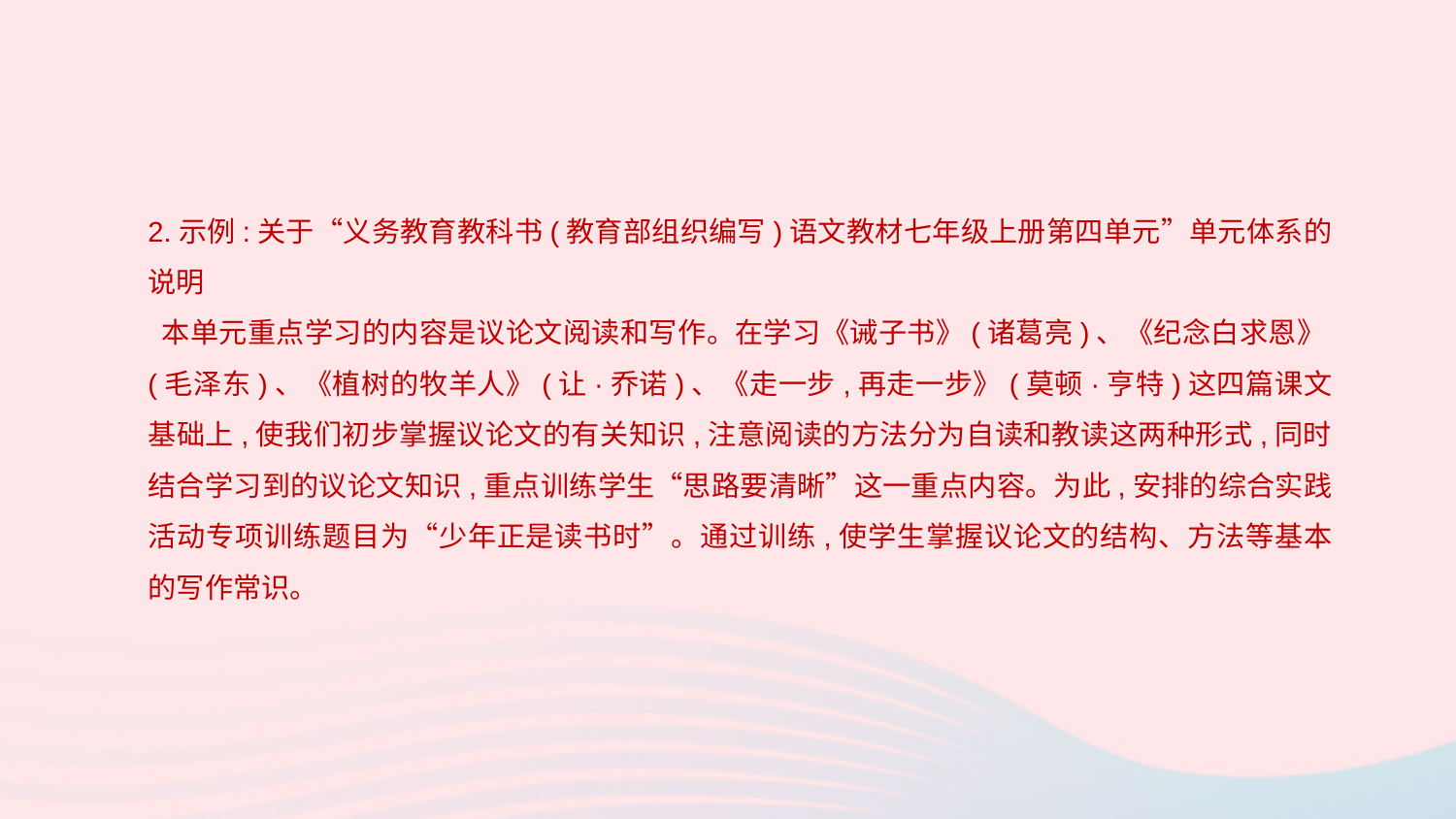

2.示例:关于“义务教育教科书(教育部组织编写)语文教材七年级上册第四单元”单元体系的说明
 本单元重点学习的内容是议论文阅读和写作。在学习《诫子书》(诸葛亮)、《纪念白求恩》(毛泽东)、《植树的牧羊人》(让·乔诺)、《走一步,再走一步》(莫顿·亨特)这四篇课文基础上,使我们初步掌握议论文的有关知识,注意阅读的方法分为自读和教读这两种形式,同时结合学习到的议论文知识,重点训练学生“思路要清晰”这一重点内容。为此,安排的综合实践活动专项训练题目为“少年正是读书时”。通过训练,使学生掌握议论文的结构、方法等基本的写作常识。